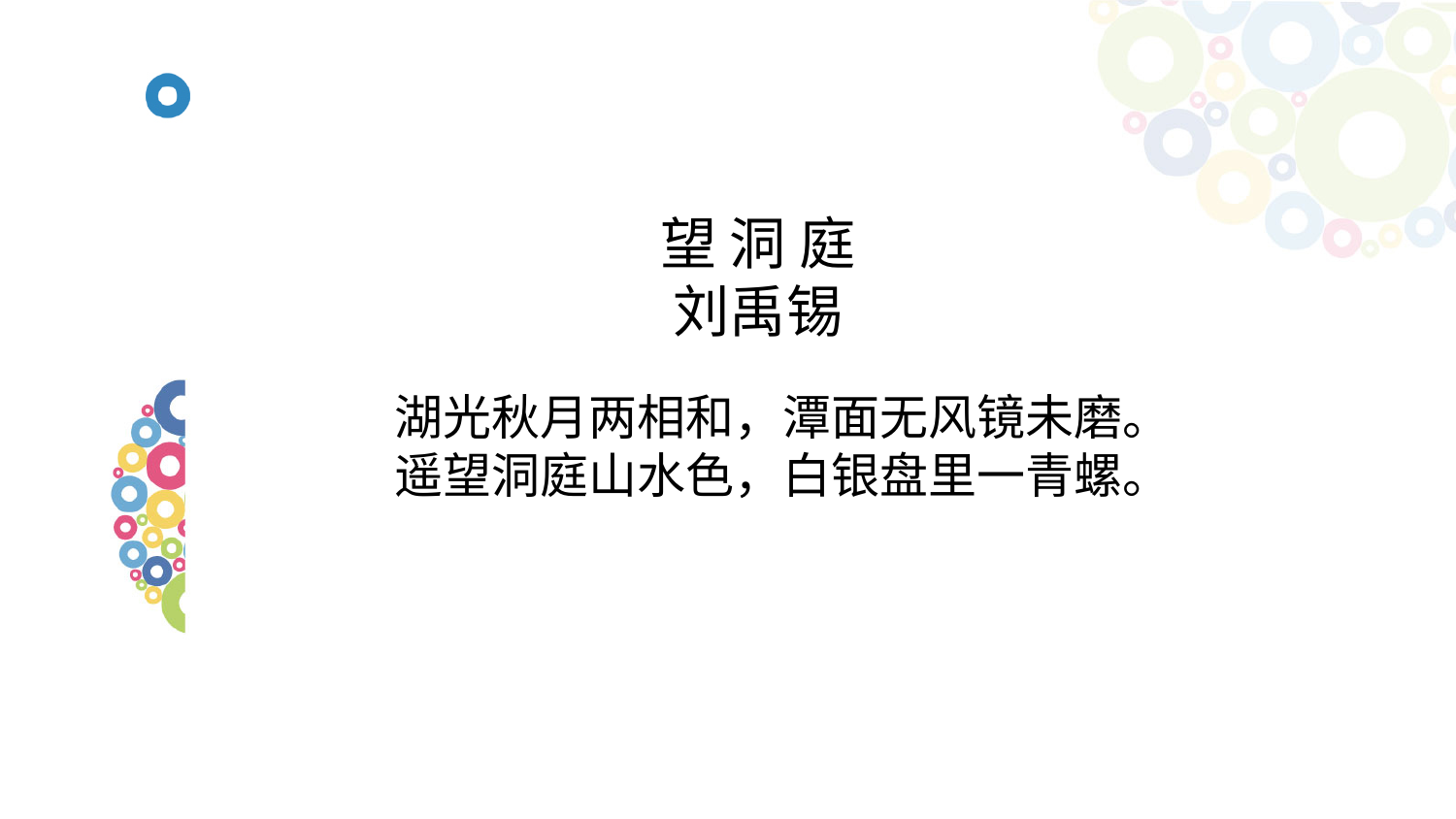

# 望 洞 庭 刘禹锡
湖光秋月两相和，潭面无风镜未磨。
遥望洞庭山水色，白银盘里一青螺。